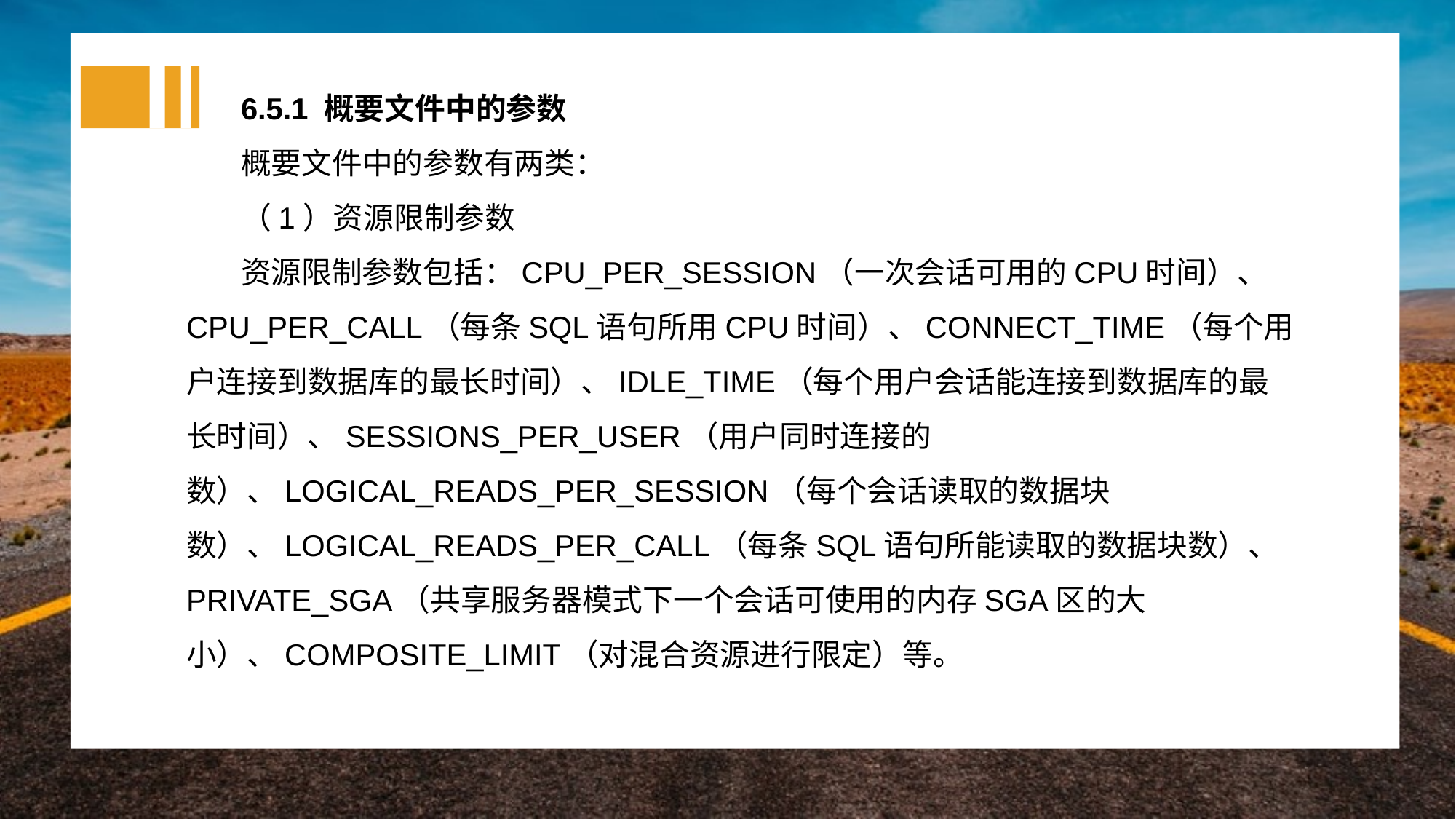

6.5.1 概要文件中的参数
概要文件中的参数有两类：
（1）资源限制参数
资源限制参数包括：CPU_PER_SESSION（一次会话可用的CPU时间）、CPU_PER_CALL（每条SQL语句所用CPU时间）、CONNECT_TIME（每个用户连接到数据库的最长时间）、IDLE_TIME（每个用户会话能连接到数据库的最长时间）、SESSIONS_PER_USER（用户同时连接的数）、LOGICAL_READS_PER_SESSION（每个会话读取的数据块数）、LOGICAL_READS_PER_CALL（每条SQL语句所能读取的数据块数）、PRIVATE_SGA（共享服务器模式下一个会话可使用的内存SGA区的大小）、COMPOSITE_LIMIT（对混合资源进行限定）等。